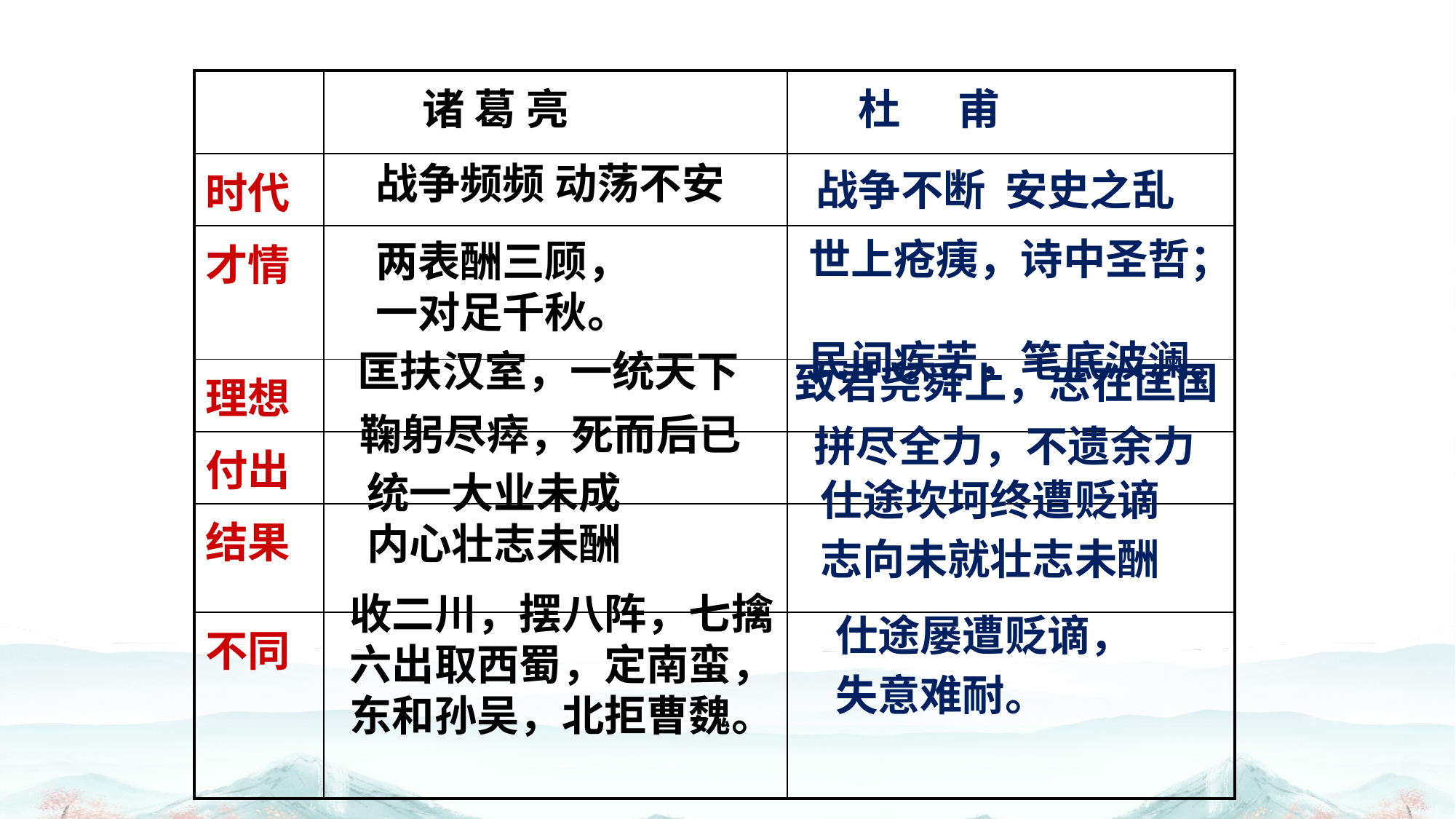

|  | 诸 葛 亮 | 杜 甫 |
| --- | --- | --- |
| 时代 |  |  |
| 才情 |  |  |
| 理想 |  |  |
| 付出 |  |  |
| 结果 |  |  |
| 不同 |  |  |
战争频频 动荡不安
战争不断  安史之乱
世上疮痍，诗中圣哲；
民间疾苦，笔底波澜。
两表酬三顾，
一对足千秋。
匡扶汉室，一统天下
致君尧舜上，志在匡国
鞠躬尽瘁，死而后已
拼尽全力，不遗余力
统一大业未成
内心壮志未酬
仕途坎坷终遭贬谪
志向未就壮志未酬
收二川，摆八阵，七擒六出取西蜀，定南蛮，东和孙吴，北拒曹魏。
仕途屡遭贬谪，
失意难耐。